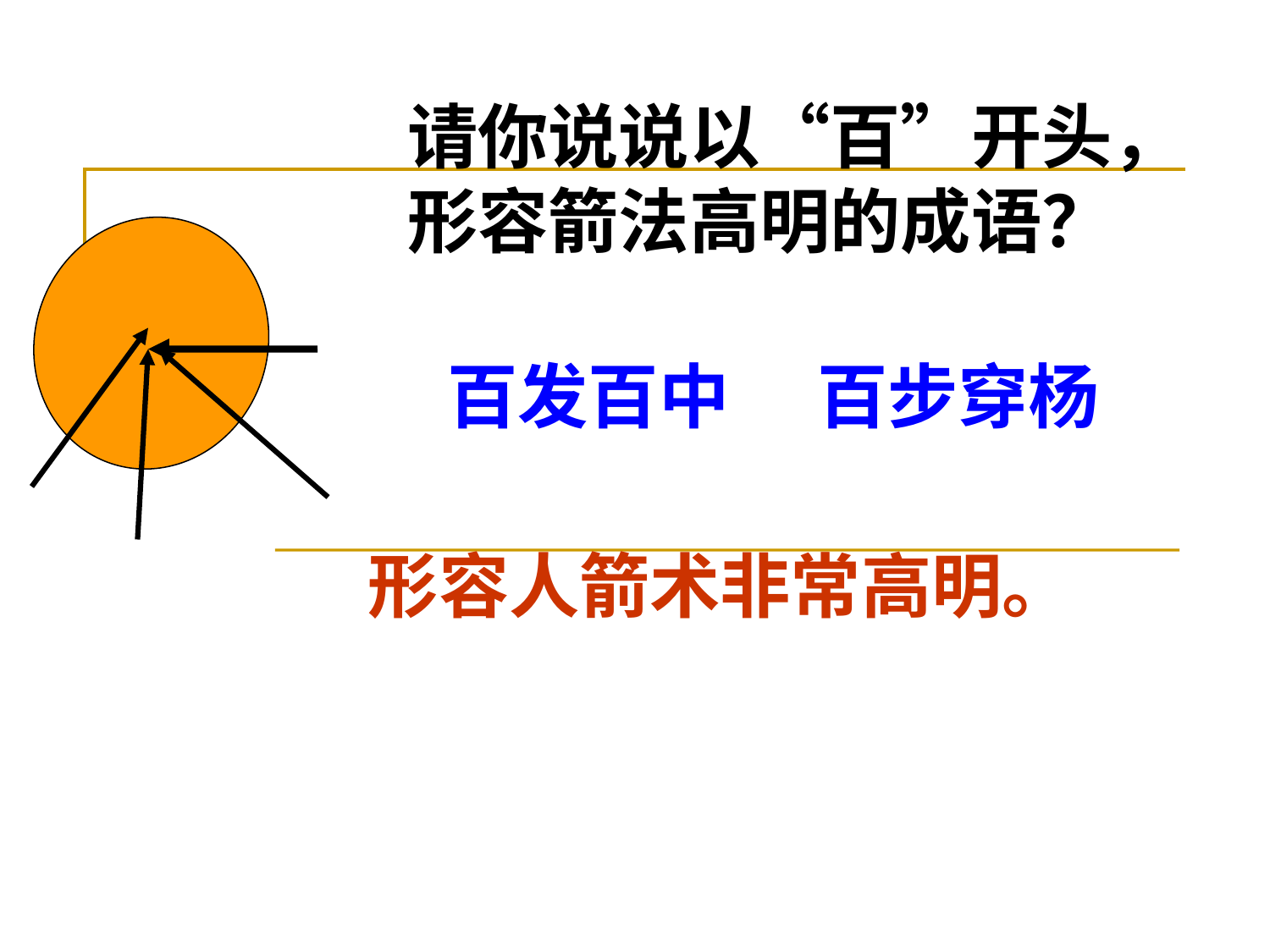

请你说说以“百”开头，
形容箭法高明的成语？

百发百中
百步穿杨

形容人箭术非常高明。